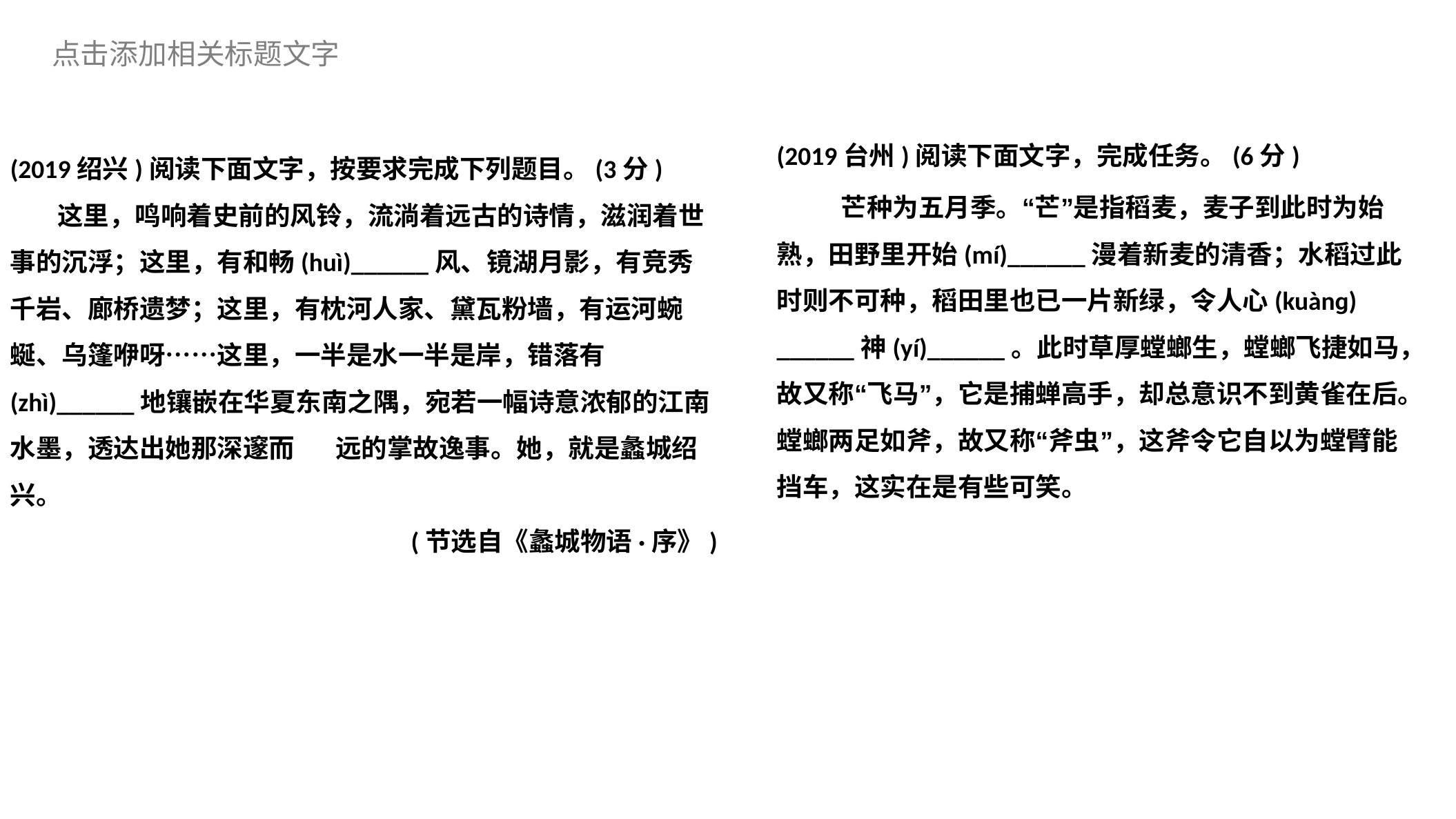

(2019台州)阅读下面文字，完成任务。(6分)
        芒种为五月季。“芒”是指稻麦，麦子到此时为始熟，田野里开始(mí)______漫着新麦的清香；水稻过此时则不可种，稻田里也已一片新绿，令人心(kuànɡ) ______神(yí)______。此时草厚螳螂生，螳螂飞捷如马，故又称“飞马”，它是捕蝉高手，却总意识不到黄雀在后。螳螂两足如斧，故又称“斧虫”，这斧令它自以为螳臂能挡车，这实在是有些可笑。
(2019绍兴)阅读下面文字，按要求完成下列题目。(3分)
       这里，鸣响着史前的风铃，流淌着远古的诗情，滋润着世事的沉浮；这里，有和畅(huì)______风、镜湖月影，有竞秀千岩、廊桥遗梦；这里，有枕河人家、黛瓦粉墙，有运河蜿蜒、乌篷咿呀……这里，一半是水一半是岸，错落有(zhì)______地镶嵌在华夏东南之隅，宛若一幅诗意浓郁的江南水墨，透达出她那深邃而       远的掌故逸事。她，就是蠡城绍兴。
(节选自《蠡城物语·序》)